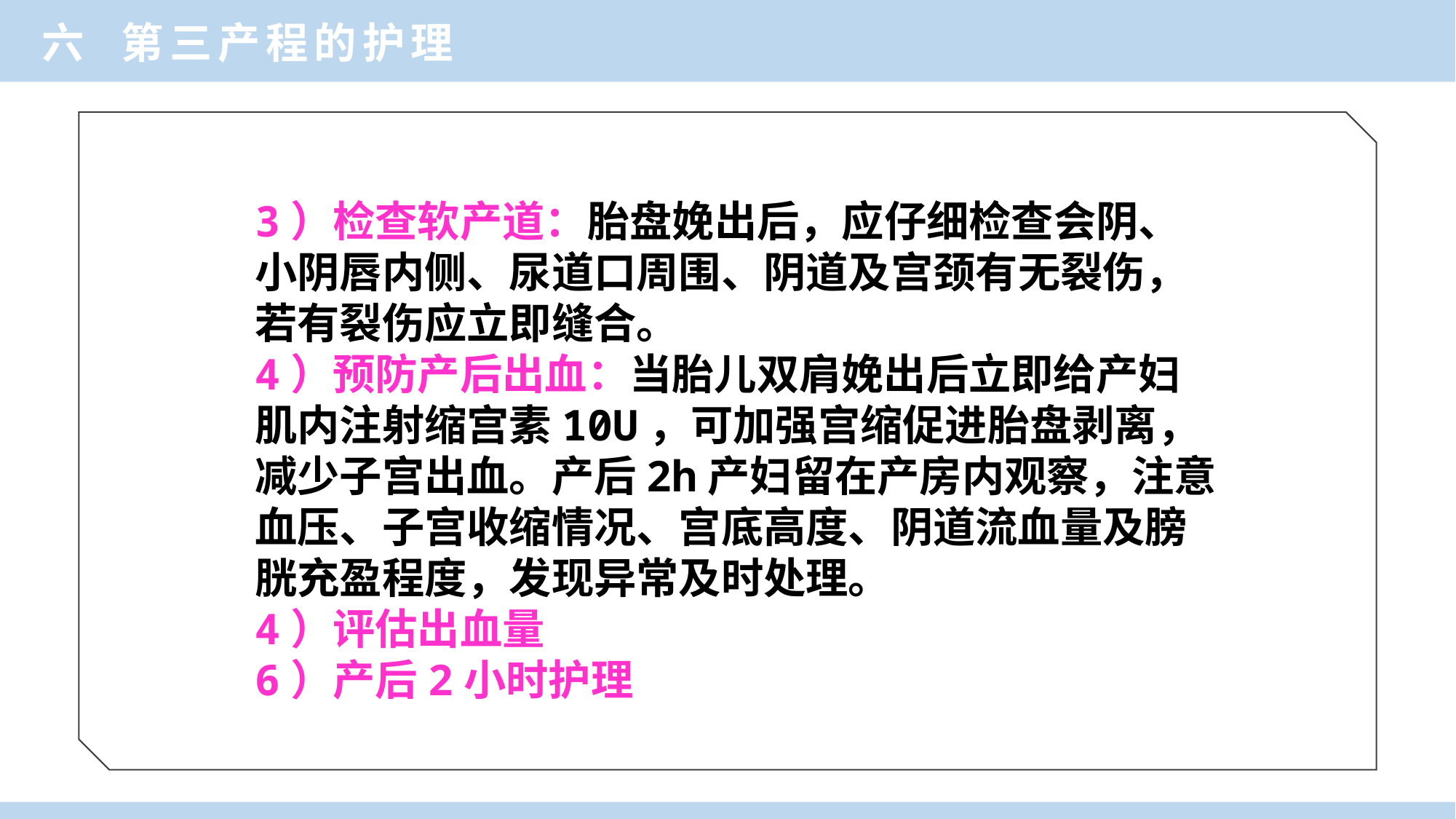

六  第三产程的护理

3）检查软产道：胎盘娩出后，应仔细检查会阴、
小阴唇内侧、尿道口周围、阴道及宫颈有无裂伤，
若有裂伤应立即缝合。
4）预防产后出血：当胎儿双肩娩出后立即给产妇
肌内注射缩宫素10U，可加强宫缩促进胎盘剥离，
减少子宫出血。产后2h产妇留在产房内观察，注意
血压、子宫收缩情况、宫底高度、阴道流血量及膀
胱充盈程度，发现异常及时处理。
4）评估出血量
6）产后2小时护理